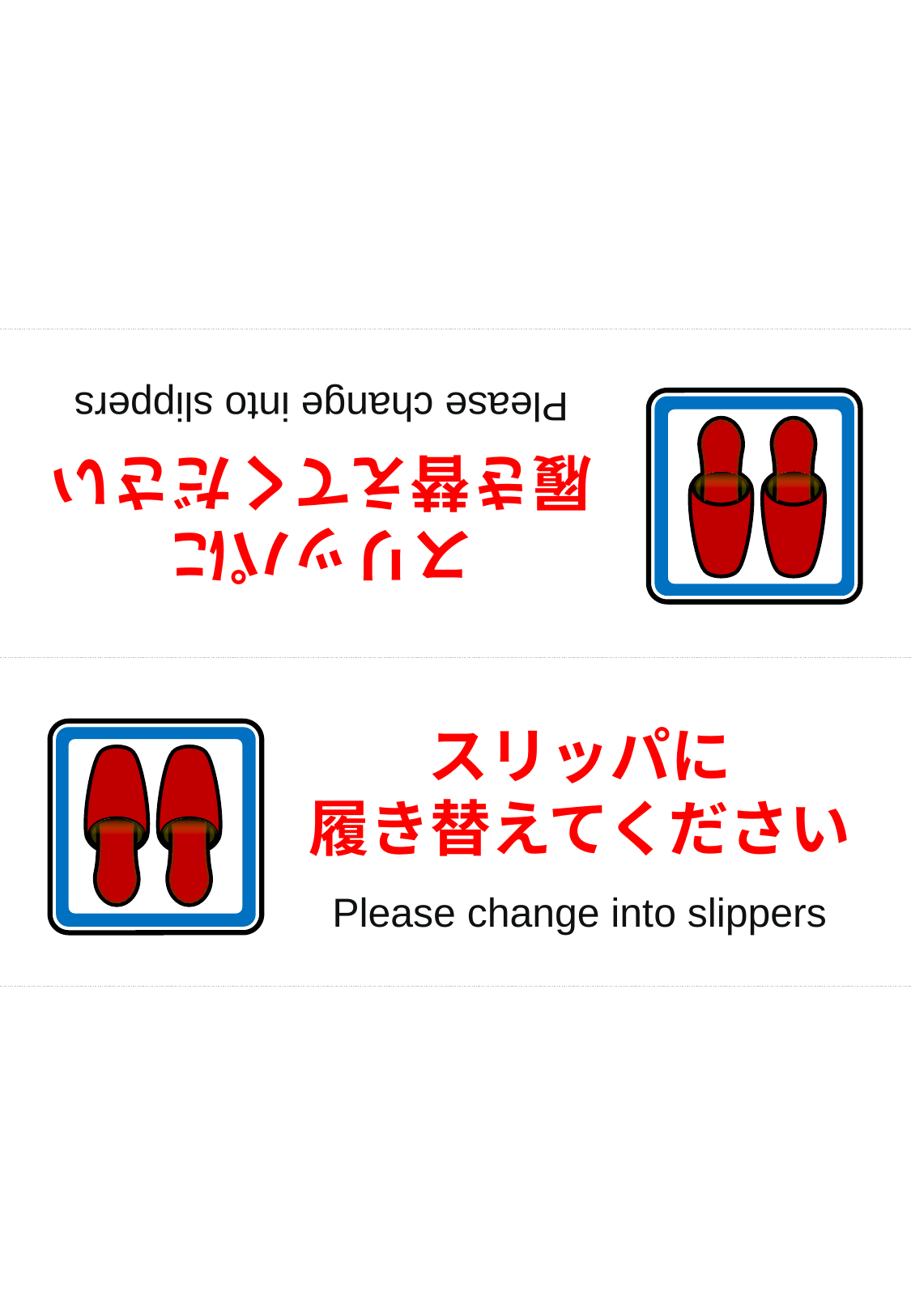

スリッパに
履き替えてください
Please change into slippers

スリッパに
履き替えてください
Please change into slippers